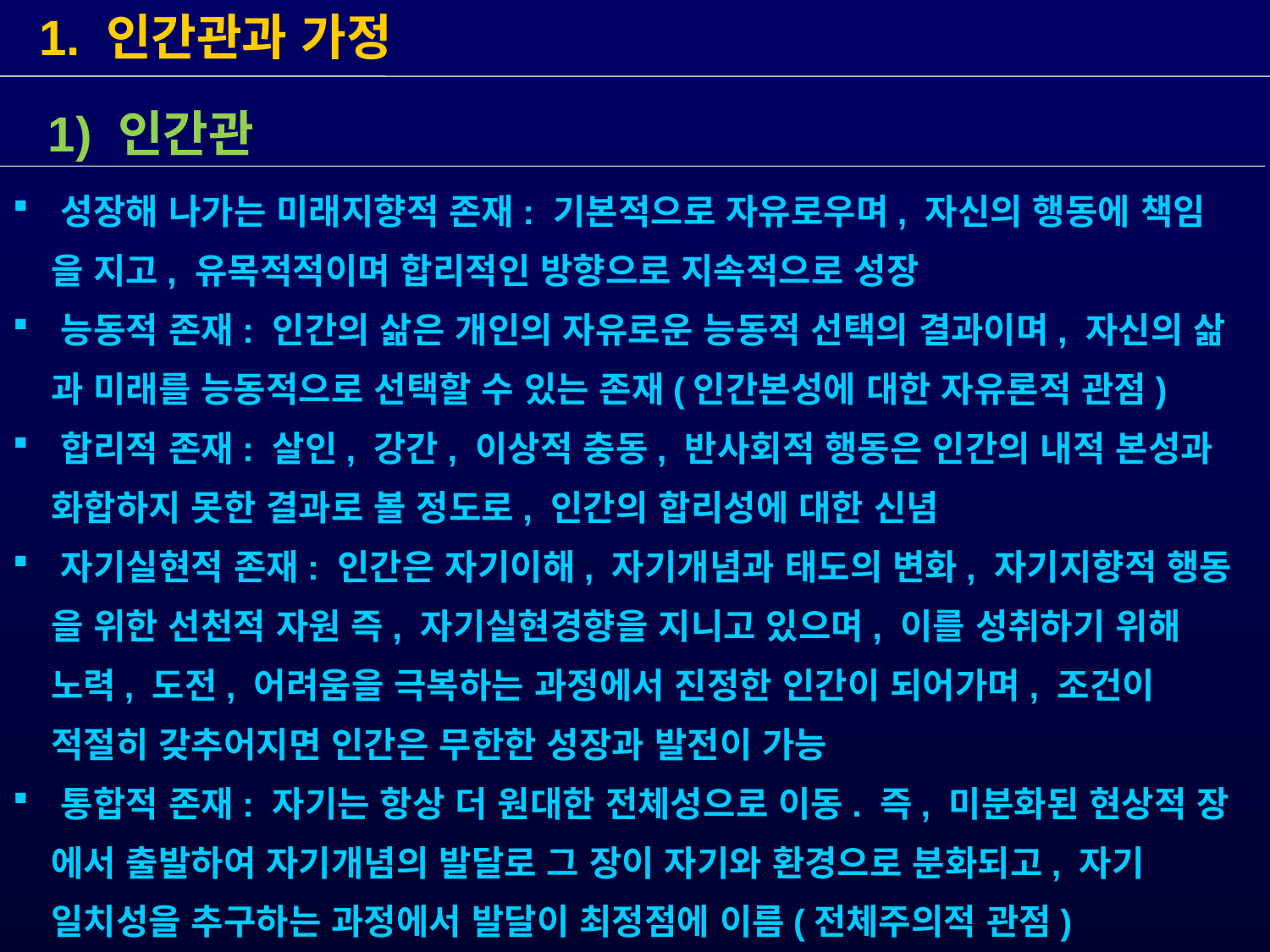

1. 인간관과 가정

  1) 인간관

 성장해 나가는 미래지향적 존재: 기본적으로 자유로우며, 자신의 행동에 책임
   을 지고, 유목적적이며 합리적인 방향으로 지속적으로 성장
 능동적 존재: 인간의 삶은 개인의 자유로운 능동적 선택의 결과이며, 자신의 삶
   과 미래를 능동적으로 선택할 수 있는 존재(인간본성에 대한 자유론적 관점)
 합리적 존재: 살인, 강간, 이상적 충동, 반사회적 행동은 인간의 내적 본성과
   화합하지 못한 결과로 볼 정도로, 인간의 합리성에 대한 신념
 자기실현적 존재: 인간은 자기이해, 자기개념과 태도의 변화, 자기지향적 행동
   을 위한 선천적 자원 즉, 자기실현경향을 지니고 있으며, 이를 성취하기 위해
   노력, 도전, 어려움을 극복하는 과정에서 진정한 인간이 되어가며, 조건이
   적절히 갖추어지면 인간은 무한한 성장과 발전이 가능
 통합적 존재: 자기는 항상 더 원대한 전체성으로 이동. 즉, 미분화된 현상적 장
   에서 출발하여 자기개념의 발달로 그 장이 자기와 환경으로 분화되고, 자기
   일치성을 추구하는 과정에서 발달이 최정점에 이름(전체주의적 관점)